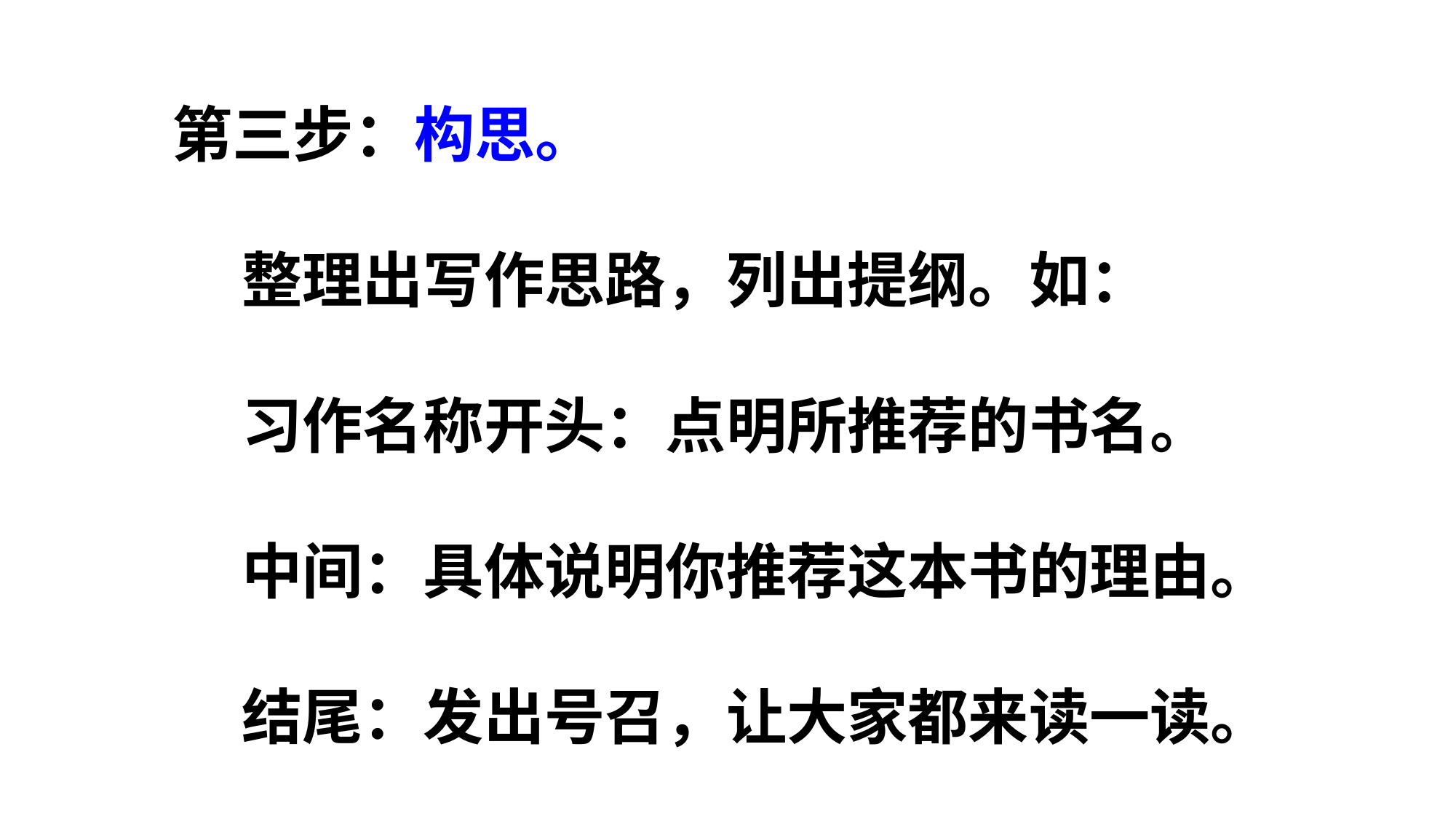

第三步：构思。

    整理出写作思路，列出提纲。如：

    习作名称开头：点明所推荐的书名。

    中间：具体说明你推荐这本书的理由。

    结尾：发出号召，让大家都来读一读。